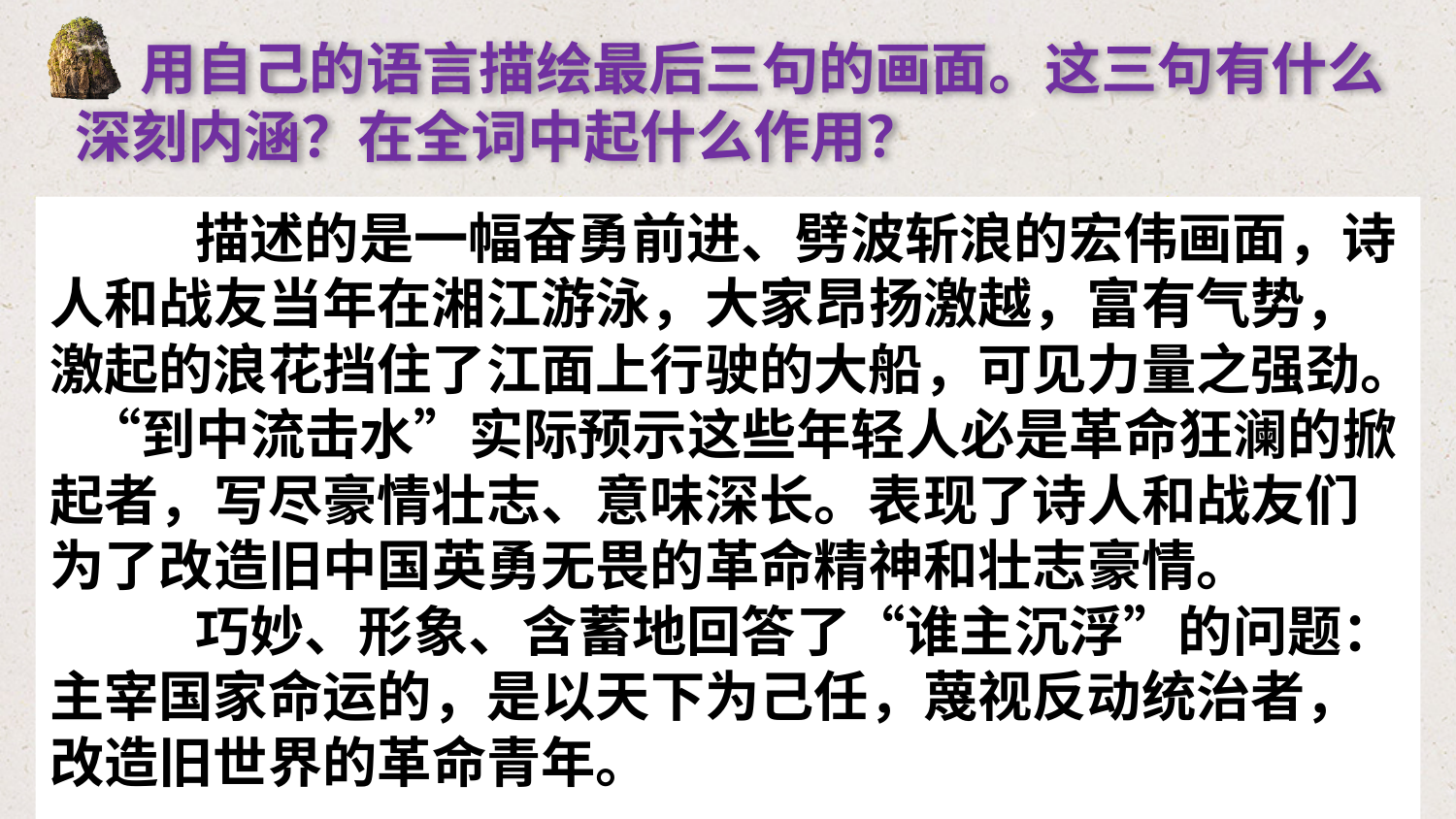

用自己的语言描绘最后三句的画面。这三句有什么深刻内涵？在全词中起什么作用？
描述的是一幅奋勇前进、劈波斩浪的宏伟画面，诗人和战友当年在湘江游泳，大家昂扬激越，富有气势，激起的浪花挡住了江面上行驶的大船，可见力量之强劲。   “到中流击水”实际预示这些年轻人必是革命狂澜的掀起者，写尽豪情壮志、意味深长。表现了诗人和战友们为了改造旧中国英勇无畏的革命精神和壮志豪情。
巧妙、形象、含蓄地回答了“谁主沉浮”的问题：主宰国家命运的，是以天下为己任，蔑视反动统治者，改造旧世界的革命青年。